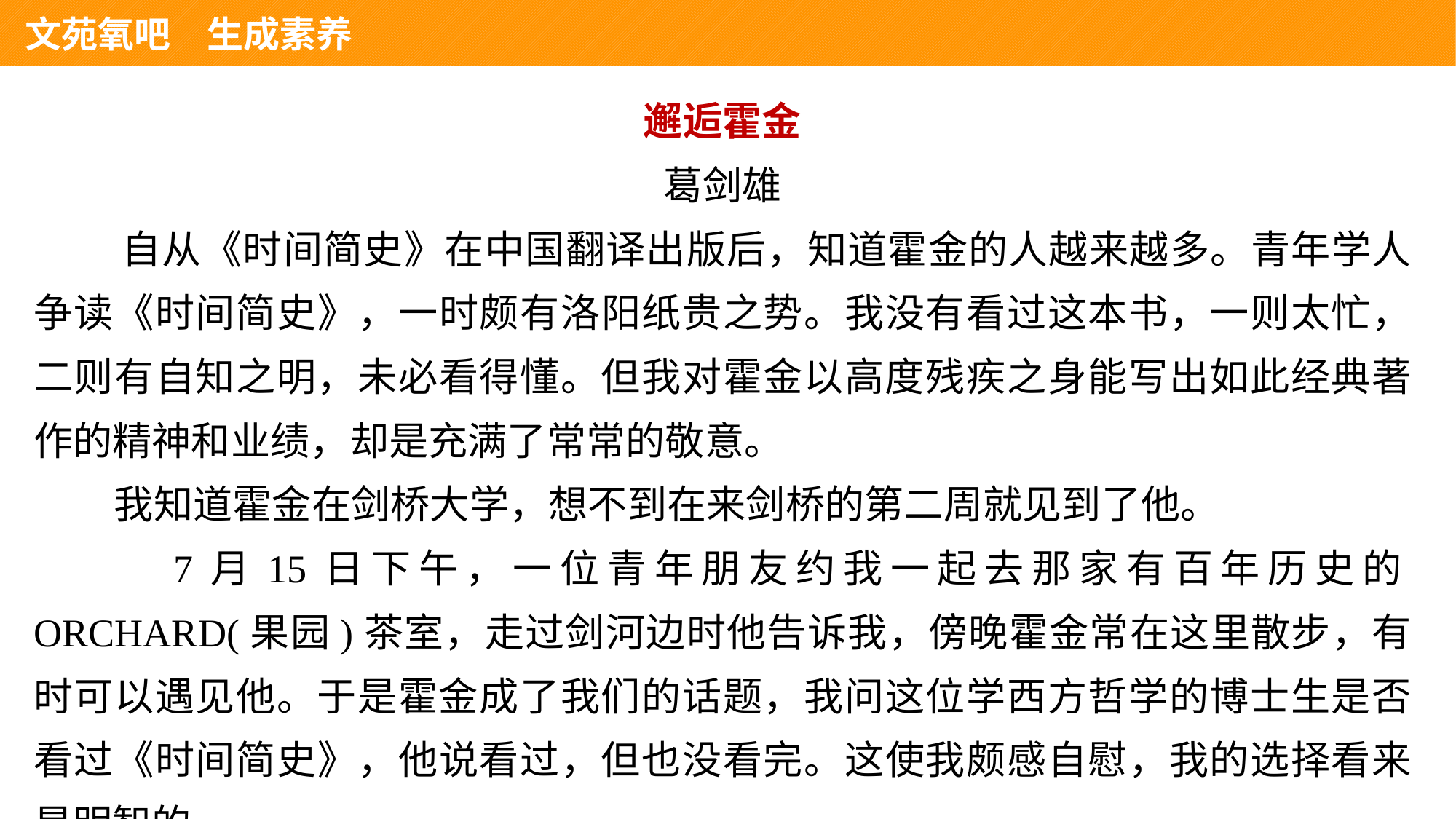

文苑氧吧　生成素养
邂逅霍金
葛剑雄
        自从《时间简史》在中国翻译出版后，知道霍金的人越来越多。青年学人争读《时间简史》，一时颇有洛阳纸贵之势。我没有看过这本书，一则太忙，二则有自知之明，未必看得懂。但我对霍金以高度残疾之身能写出如此经典著作的精神和业绩，却是充满了常常的敬意。
        我知道霍金在剑桥大学，想不到在来剑桥的第二周就见到了他。
        7月15日下午，一位青年朋友约我一起去那家有百年历史的ORCHARD(果园)茶室，走过剑河边时他告诉我，傍晚霍金常在这里散步，有时可以遇见他。于是霍金成了我们的话题，我问这位学西方哲学的博士生是否看过《时间简史》，他说看过，但也没看完。这使我颇感自慰，我的选择看来是明智的。